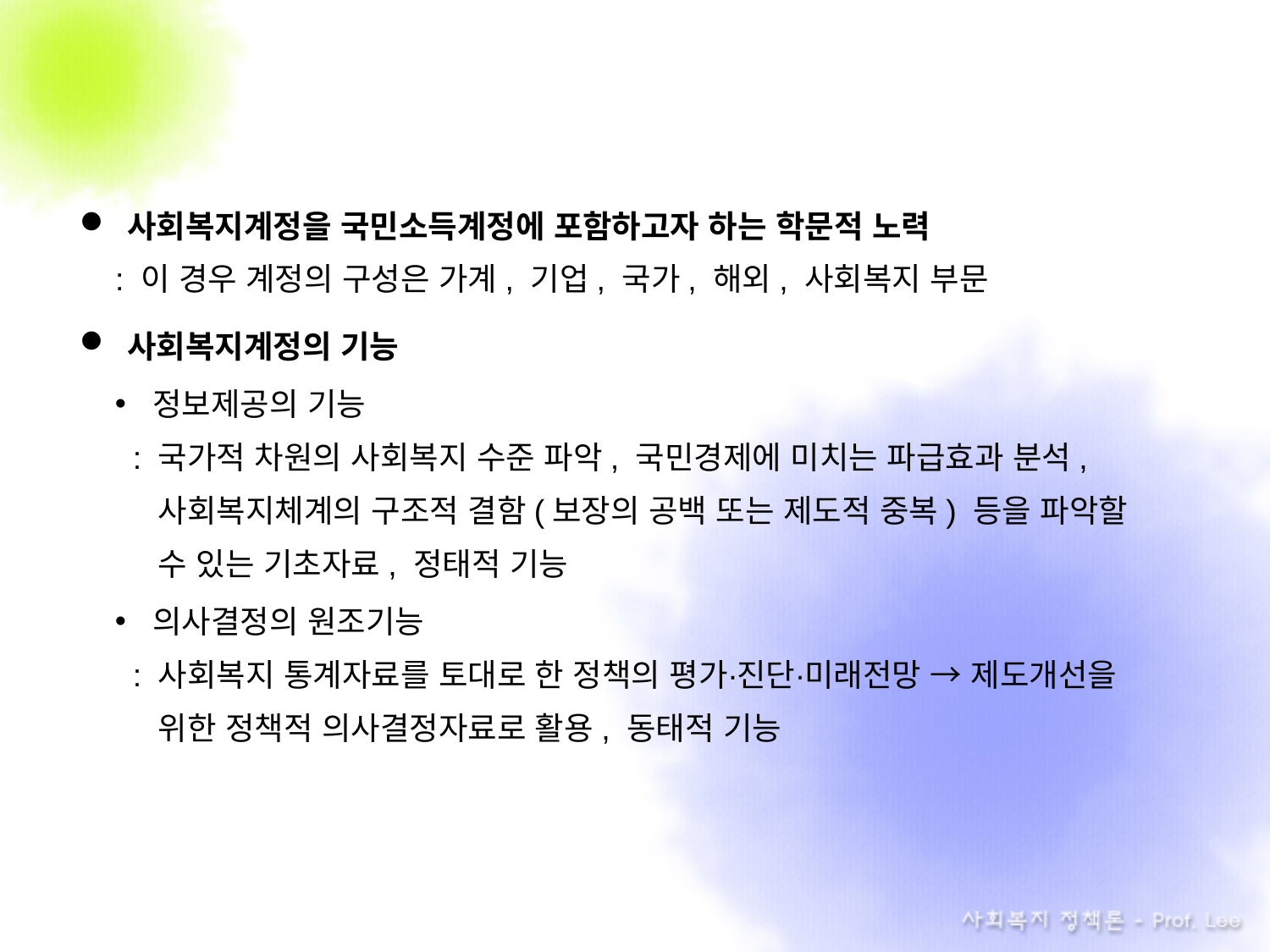

사회복지계정을 국민소득계정에 포함하고자 하는 학문적 노력
    : 이 경우 계정의 구성은 가계, 기업, 국가, 해외, 사회복지 부문
사회복지계정의 기능
정보제공의 기능
  : 국가적 차원의 사회복지 수준 파악, 국민경제에 미치는 파급효과 분석,
    사회복지체계의 구조적 결함(보장의 공백 또는 제도적 중복) 등을 파악할
    수 있는 기초자료, 정태적 기능
의사결정의 원조기능
  : 사회복지 통계자료를 토대로 한 정책의 평가∙진단∙미래전망 → 제도개선을
 .  위한 정책적 의사결정자료로 활용, 동태적 기능